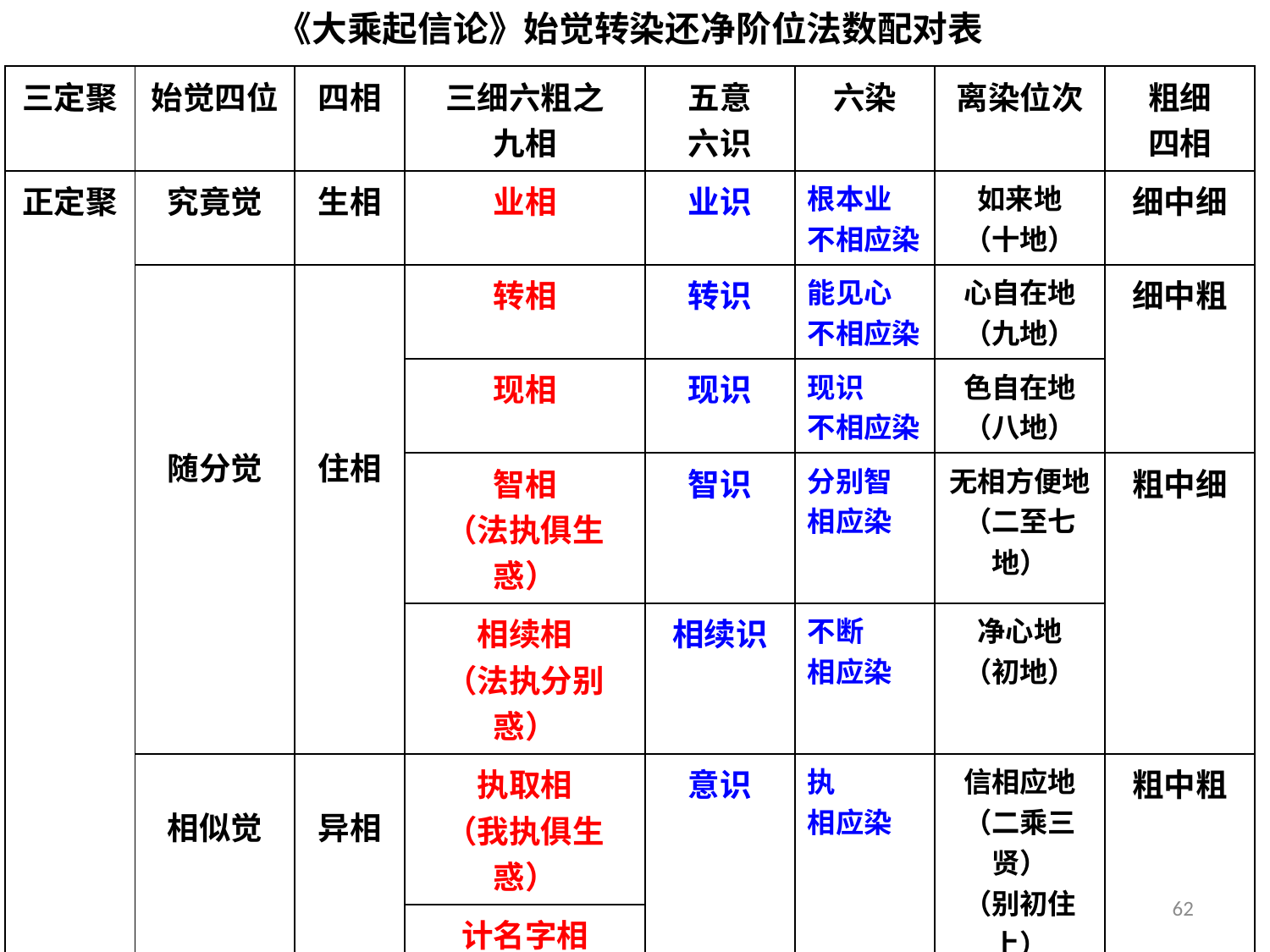

《大乘起信论》始觉转染还净阶位法数配对表

| 三定聚 | 始觉四位 | 四相 | 三细六粗之 九相 | 五意 六识 | 六染 | 离染位次 | 粗细 四相 |
| --- | --- | --- | --- | --- | --- | --- | --- |
| 正定聚 | 究竟觉 | 生相 | 业相 | 业识 | 根本业 不相应染 | 如来地 （十地） | 细中细 |
|  | 随分觉 | 住相 | 转相 | 转识 | 能见心 不相应染 | 心自在地 （九地） | 细中粗 |
|  |  |  | 现相 | 现识 | 现识 不相应染 | 色自在地 （八地） |  |
|  |  |  | 智相 （法执俱生惑） | 智识 | 分别智 相应染 | 无相方便地 （二至七地） | 粗中细 |
|  |  |  | 相续相 （法执分别惑） | 相续识 | 不断 相应染 | 净心地 （初地） |  |
|  | 相似觉 | 异相 | 执取相 （我执俱生惑） | 意识 | 执 相应染 | 信相应地 （二乘三贤） （别初住上） | 粗中粗 |
|  |  |  | 计名字相 （我执分别惑） |  |  |  |  |
| 不定聚 | 外凡觉 | 灭相 | 起业相 |  |  | 十信 |  |
| 邪定聚 | 外凡不觉 |  | 业系苦相 |  |  | 十信前 |  |
62